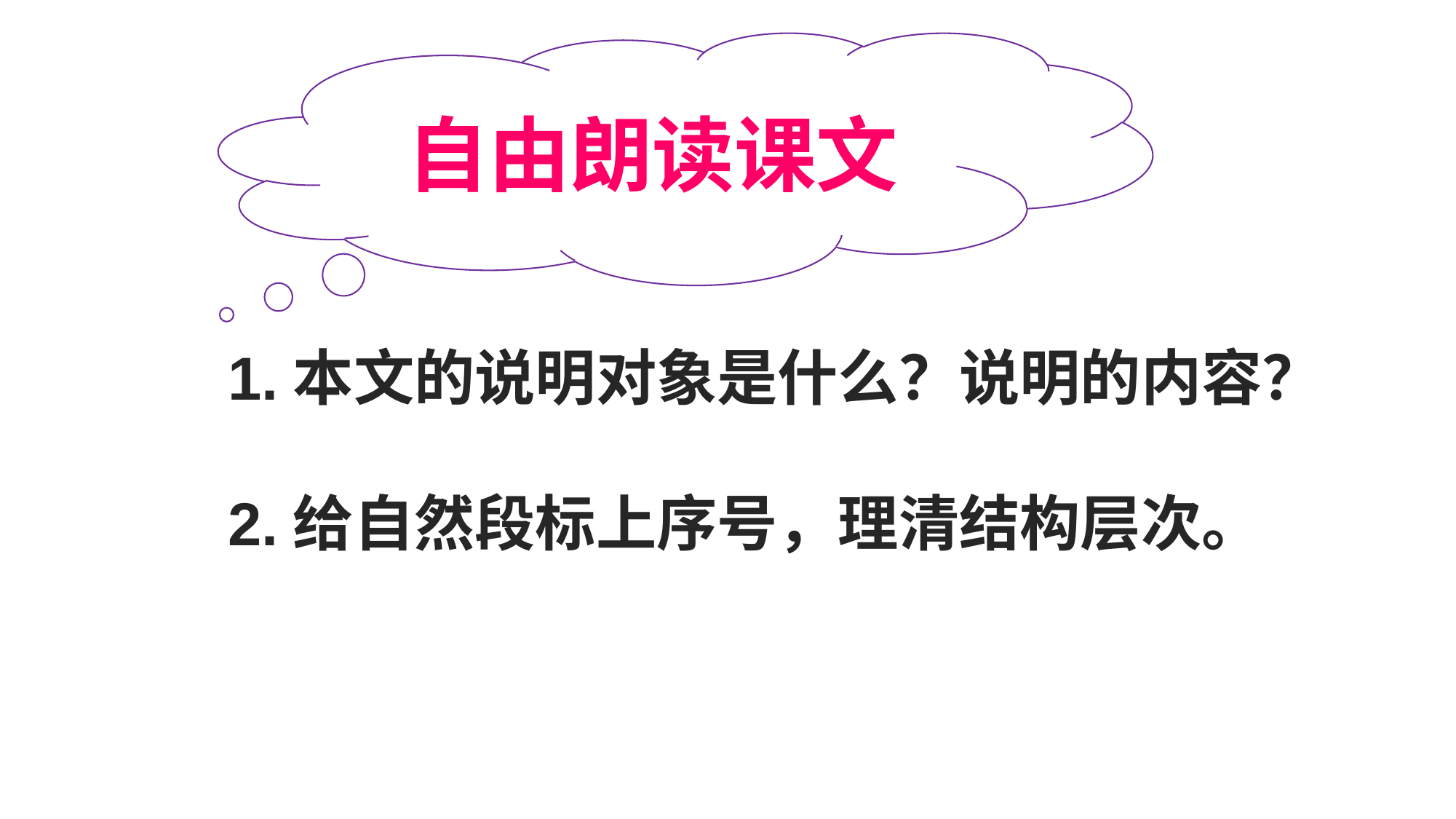

自由朗读课文
1.本文的说明对象是什么？说明的内容？

2.给自然段标上序号，理清结构层次。